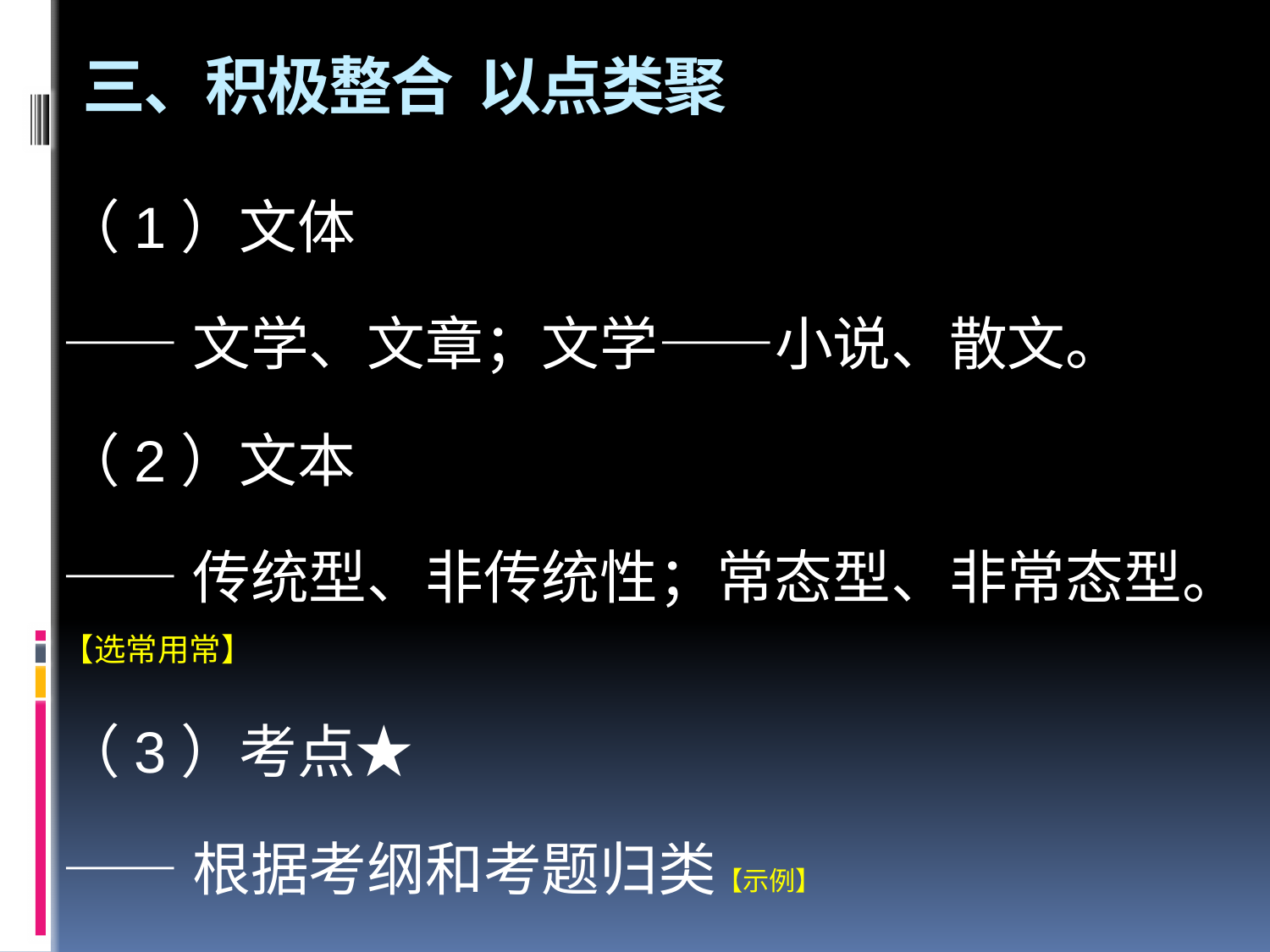

# 三、积极整合  以点类聚
（1）文体
——文学、文章；文学——小说、散文。
（2）文本
——传统型、非传统性；常态型、非常态型。【选常用常】
（3）考点★
——根据考纲和考题归类【示例】